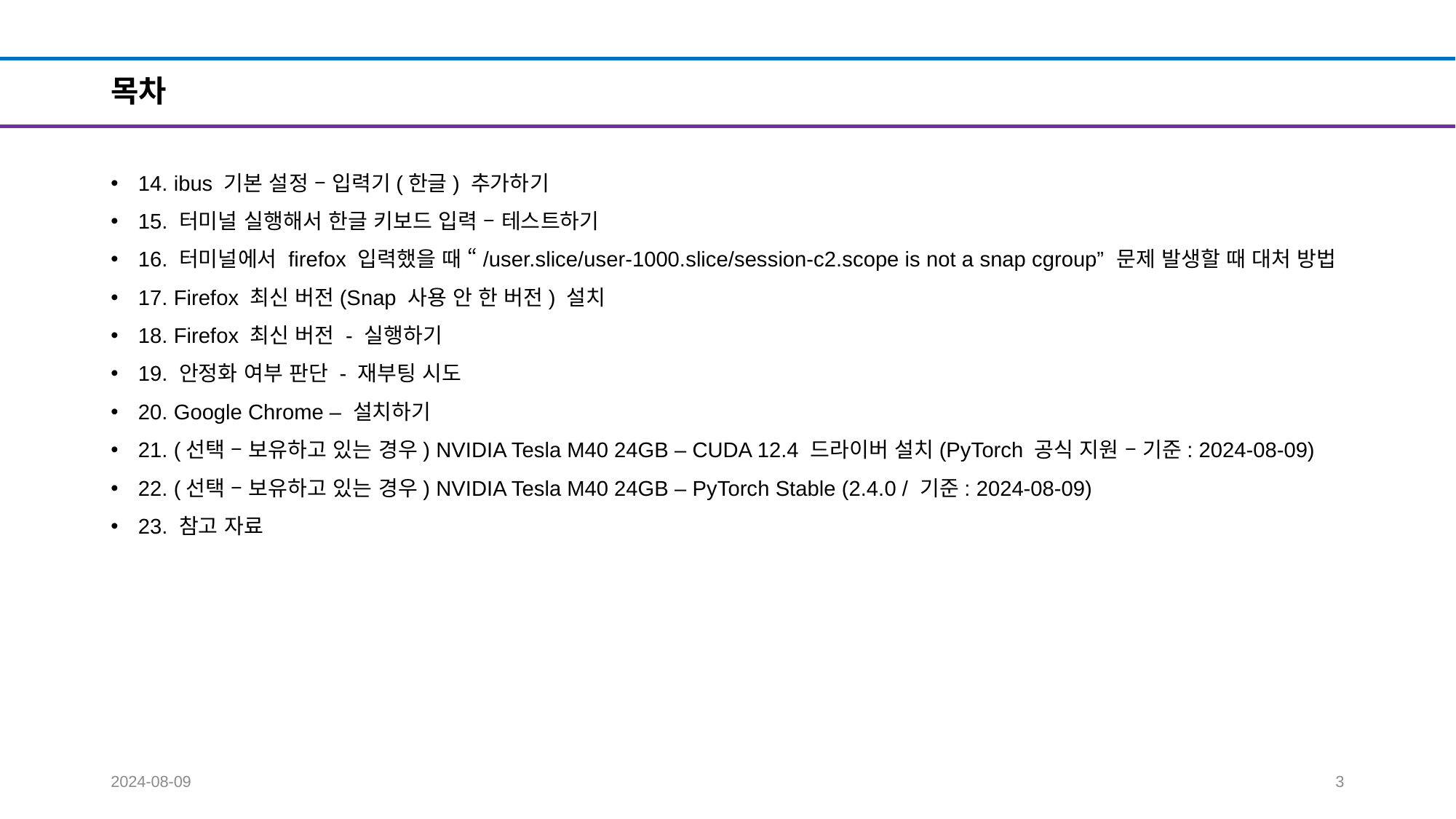

# 목차
14. ibus 기본 설정 – 입력기(한글) 추가하기
15. 터미널 실행해서 한글 키보드 입력 – 테스트하기
16. 터미널에서 firefox 입력했을 때 “/user.slice/user-1000.slice/session-c2.scope is not a snap cgroup” 문제 발생할 때 대처 방법
17. Firefox 최신 버전(Snap 사용 안 한 버전) 설치
18. Firefox 최신 버전 - 실행하기
19. 안정화 여부 판단 - 재부팅 시도
20. Google Chrome – 설치하기
21. (선택 – 보유하고 있는 경우) NVIDIA Tesla M40 24GB – CUDA 12.4 드라이버 설치(PyTorch 공식 지원 – 기준: 2024-08-09)
22. (선택 – 보유하고 있는 경우) NVIDIA Tesla M40 24GB – PyTorch Stable (2.4.0 / 기준: 2024-08-09)
23. 참고 자료
2024-08-09
3